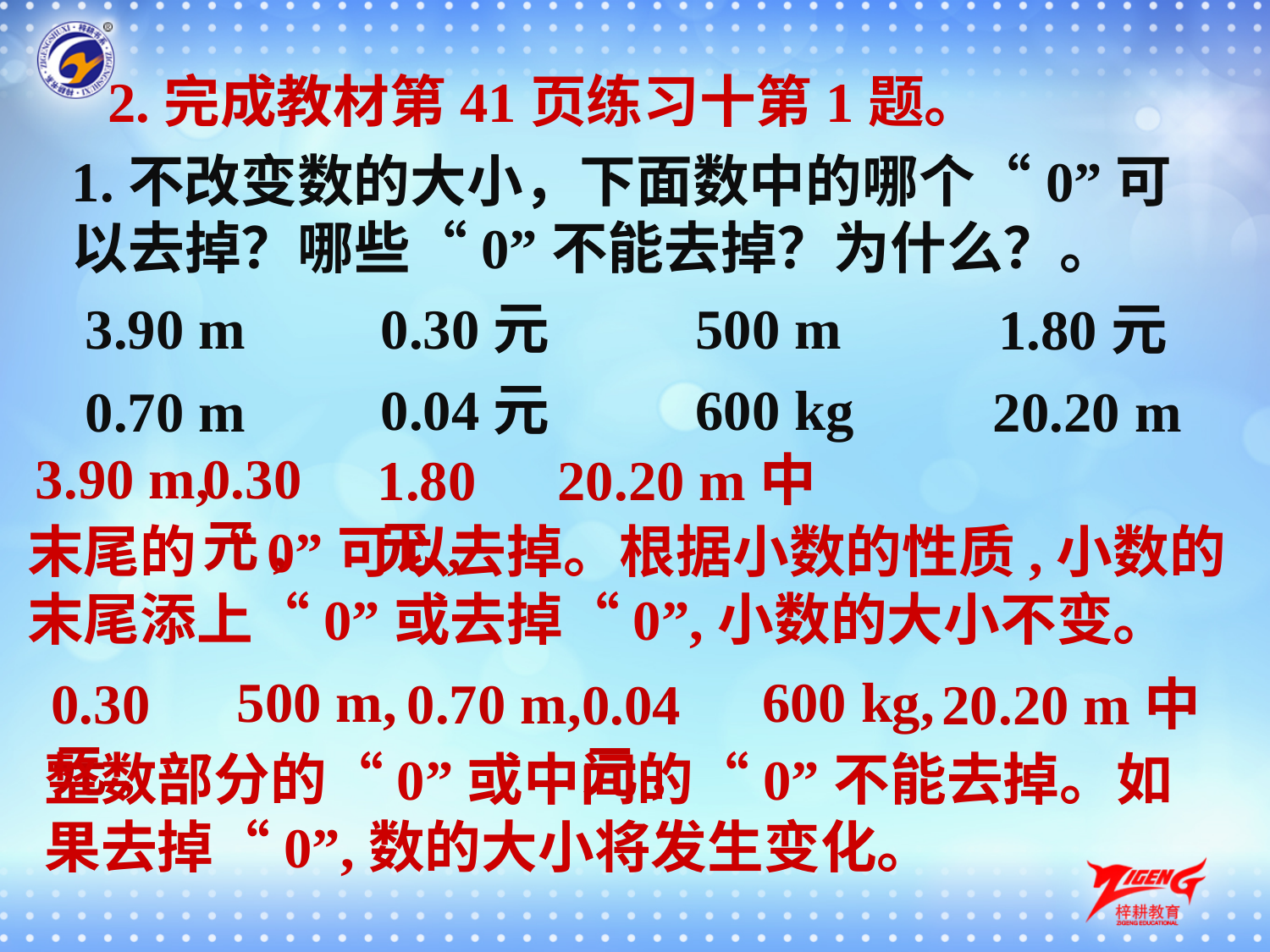

2.完成教材第41页练习十第1题。
1.不改变数的大小，下面数中的哪个“0”可以去掉？哪些“0”不能去掉？为什么？。
500 m
0.30元
3.90 m
1.80元
0.04元
600 kg
0.70 m
20.20 m
0.30元,
3.90 m,
1.80元,
20.20 m中
末尾的“0”可以去掉。根据小数的性质,小数的末尾添上“0”或去掉“0”,小数的大小不变。
600 kg,
500 m,
0.30元,
0.70 m,
0.04元,
20.20 m中
整数部分的“0”或中间的“0”不能去掉。如果去掉“0”,数的大小将发生变化。